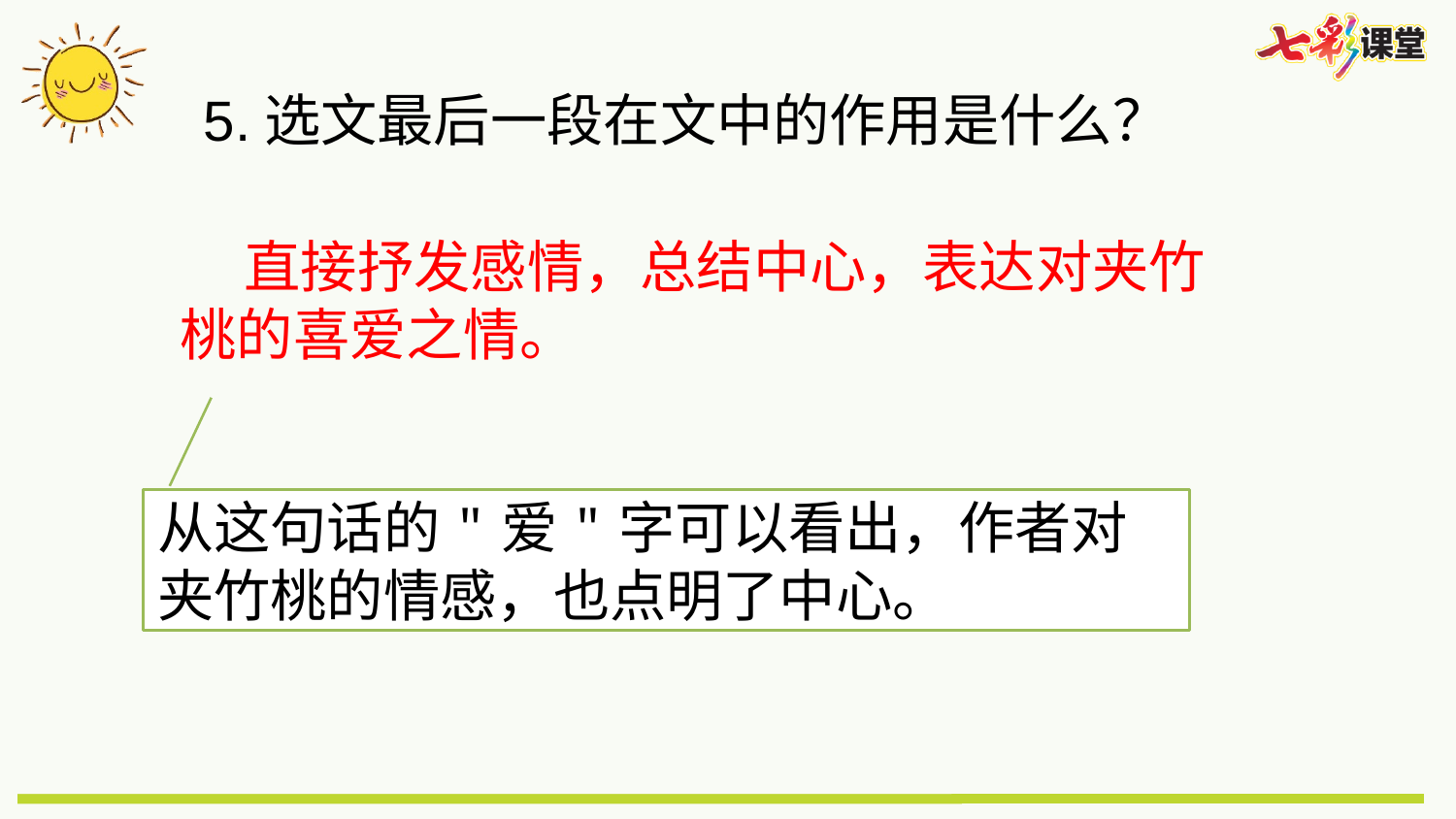

5.选文最后一段在文中的作用是什么？
    直接抒发感情，总结中心，表达对夹竹桃的喜爱之情。
从这句话的"爱"字可以看出，作者对夹竹桃的情感，也点明了中心。